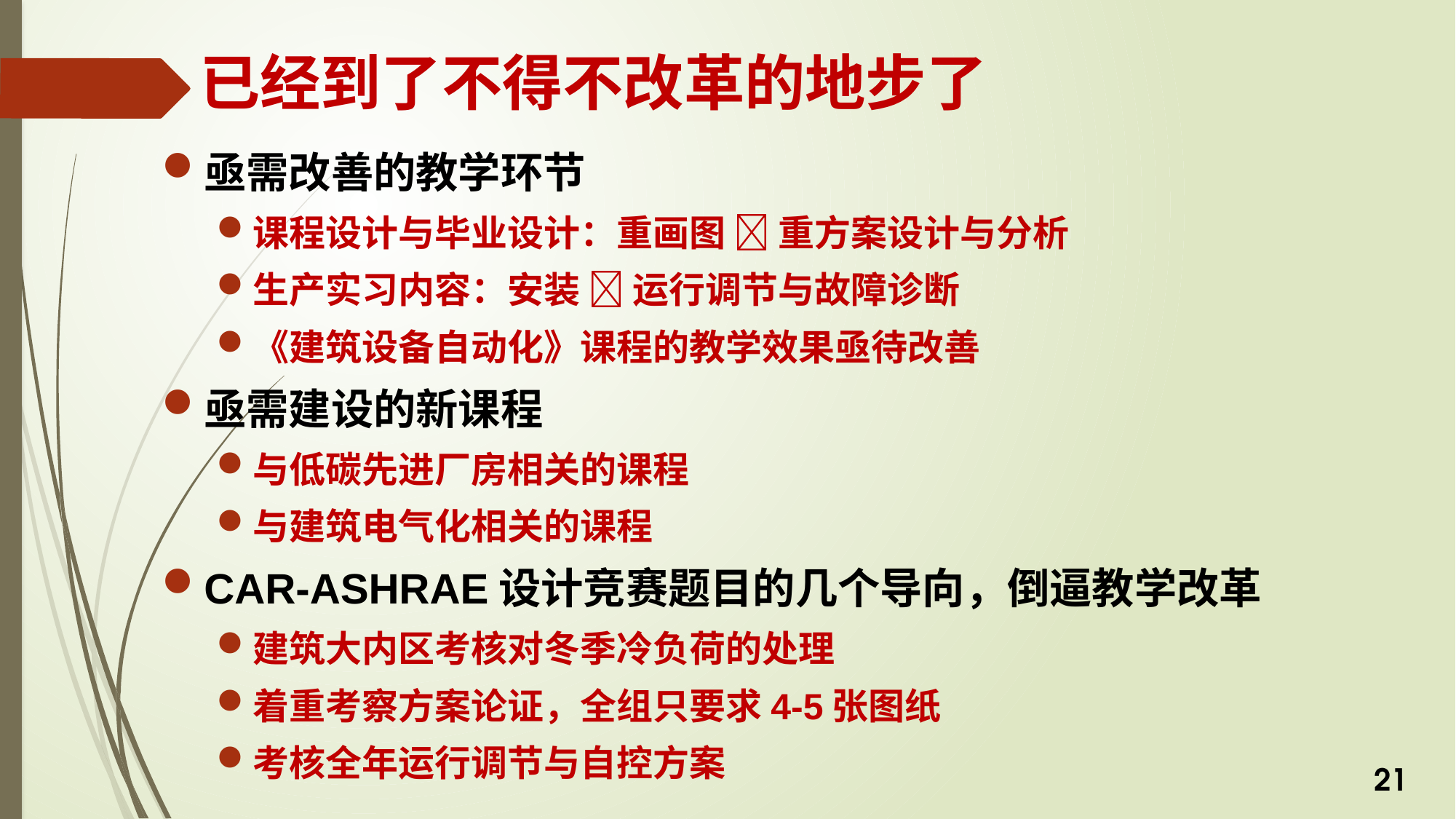

# 已经到了不得不改革的地步了
亟需改善的教学环节
课程设计与毕业设计：重画图 ⇒ 重方案设计与分析
生产实习内容：安装 ⇒ 运行调节与故障诊断
《建筑设备自动化》课程的教学效果亟待改善
亟需建设的新课程
与低碳先进厂房相关的课程
与建筑电气化相关的课程
CAR-ASHRAE设计竞赛题目的几个导向，倒逼教学改革
建筑大内区考核对冬季冷负荷的处理
着重考察方案论证，全组只要求4-5张图纸
考核全年运行调节与自控方案

21